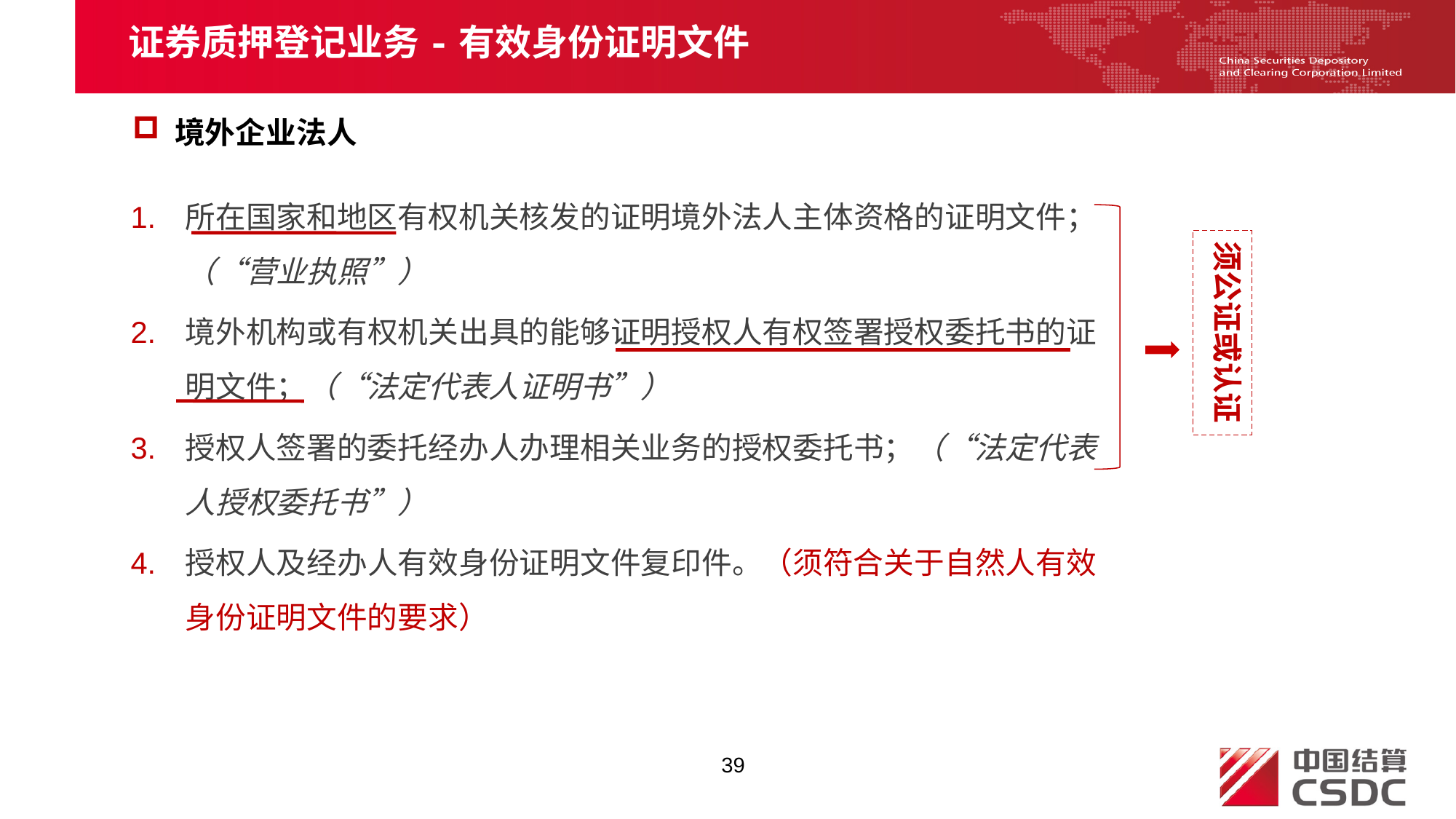

证券质押登记业务-有效身份证明文件
 境外企业法人

所在国家和地区有权机关核发的证明境外法人主体资格的证明文件；（“营业执照”）
境外机构或有权机关出具的能够证明授权人有权签署授权委托书的证明文件；（“法定代表人证明书”）
授权人签署的委托经办人办理相关业务的授权委托书；（“法定代表人授权委托书”）
授权人及经办人有效身份证明文件复印件。（须符合关于自然人有效身份证明文件的要求）

须公证或认证

39